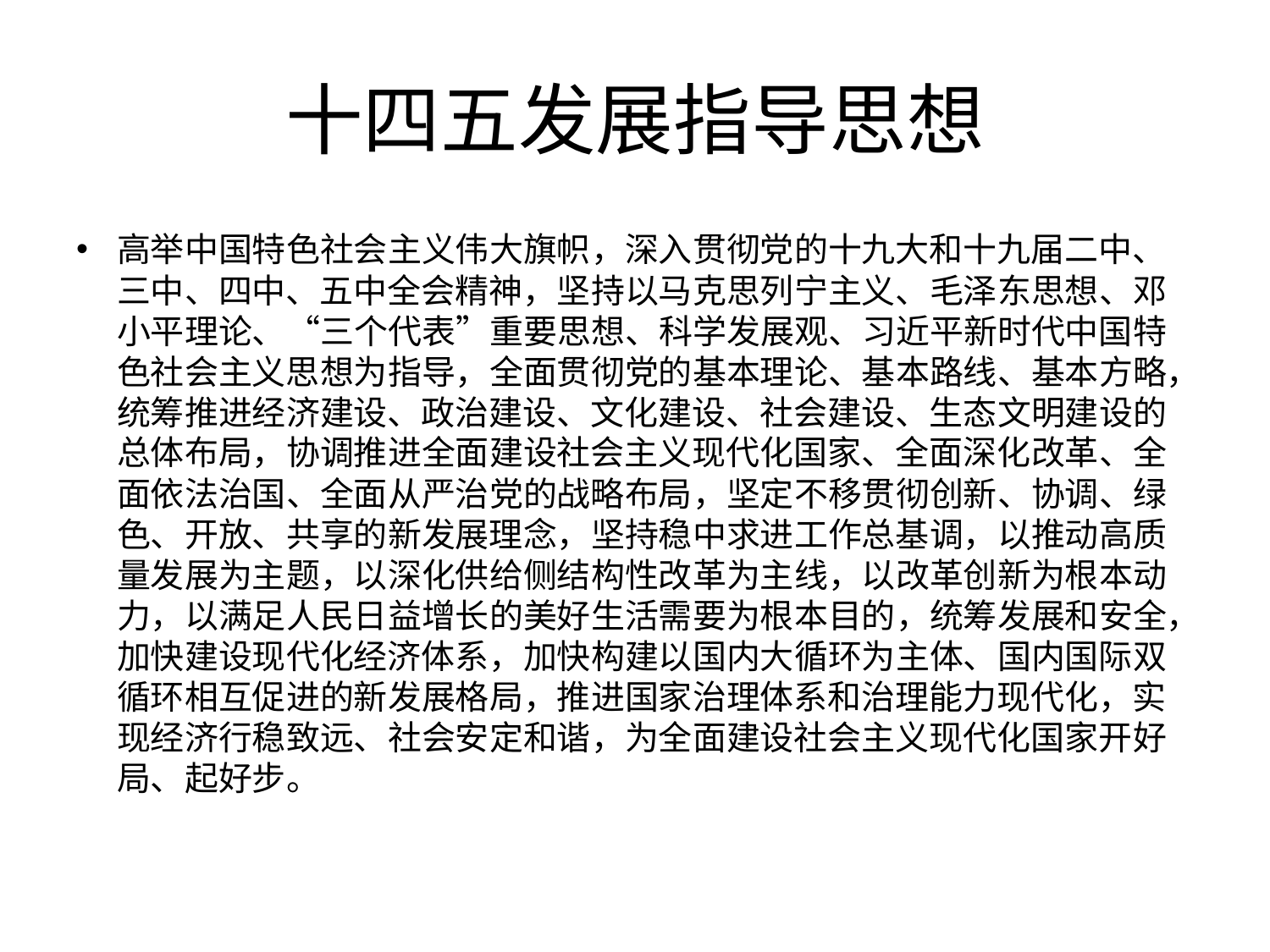

# 十四五发展指导思想
高举中国特色社会主义伟大旗帜，深入贯彻党的十九大和十九届二中、三中、四中、五中全会精神，坚持以马克思列宁主义、毛泽东思想、邓小平理论、“三个代表”重要思想、科学发展观、习近平新时代中国特色社会主义思想为指导，全面贯彻党的基本理论、基本路线、基本方略，统筹推进经济建设、政治建设、文化建设、社会建设、生态文明建设的总体布局，协调推进全面建设社会主义现代化国家、全面深化改革、全面依法治国、全面从严治党的战略布局，坚定不移贯彻创新、协调、绿色、开放、共享的新发展理念，坚持稳中求进工作总基调，以推动高质量发展为主题，以深化供给侧结构性改革为主线，以改革创新为根本动力，以满足人民日益增长的美好生活需要为根本目的，统筹发展和安全，加快建设现代化经济体系，加快构建以国内大循环为主体、国内国际双循环相互促进的新发展格局，推进国家治理体系和治理能力现代化，实现经济行稳致远、社会安定和谐，为全面建设社会主义现代化国家开好局、起好步。